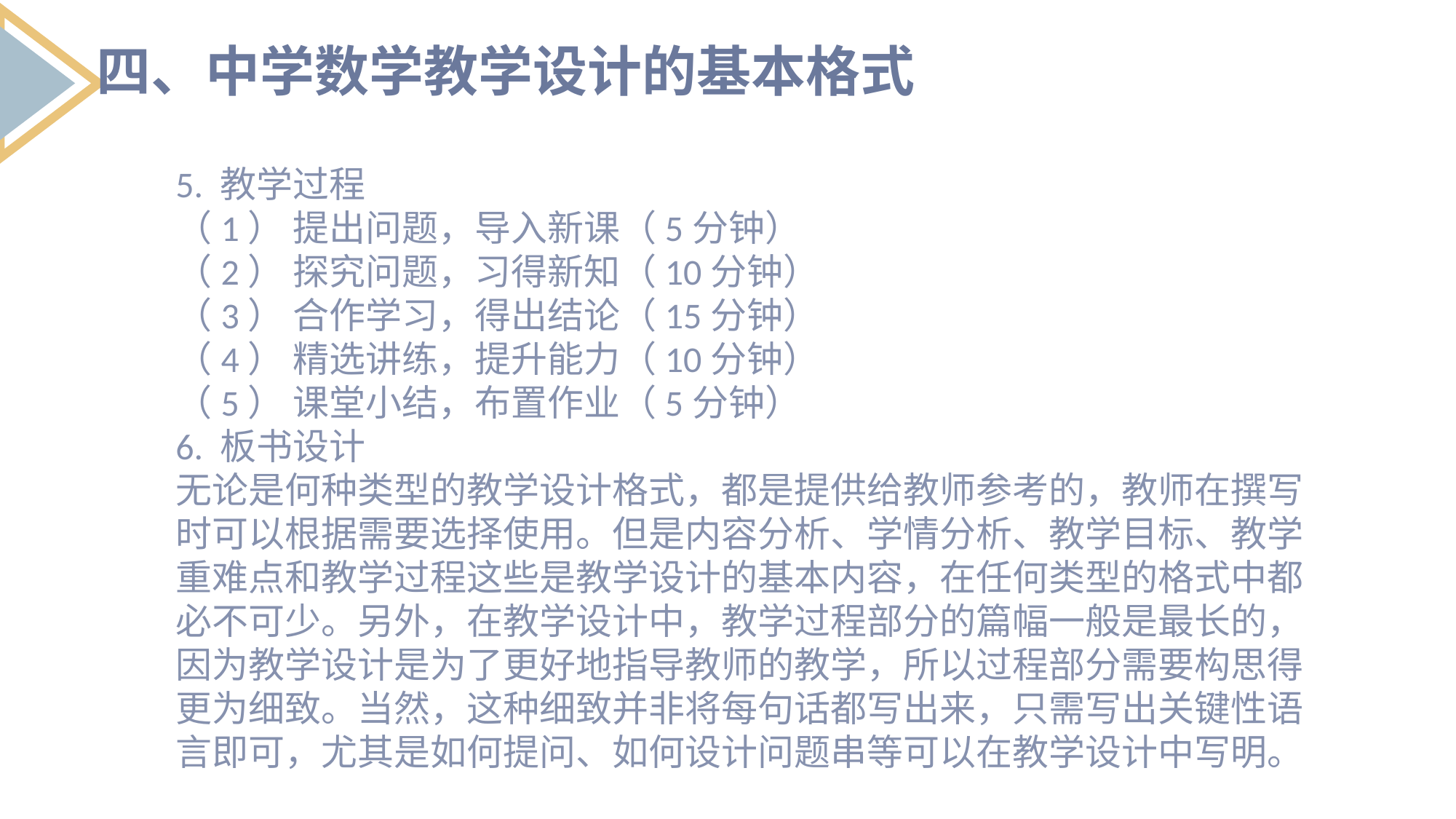

四、中学数学教学设计的基本格式

5. 教学过程
（1） 提出问题，导入新课（5分钟）
（2） 探究问题，习得新知（10分钟）
（3） 合作学习，得出结论（15分钟）
（4） 精选讲练，提升能力（10分钟）
（5） 课堂小结，布置作业（5分钟）
6. 板书设计
无论是何种类型的教学设计格式，都是提供给教师参考的，教师在撰写时可以根据需要选择使用。但是内容分析、学情分析、教学目标、教学重难点和教学过程这些是教学设计的基本内容，在任何类型的格式中都必不可少。另外，在教学设计中，教学过程部分的篇幅一般是最长的，因为教学设计是为了更好地指导教师的教学，所以过程部分需要构思得更为细致。当然，这种细致并非将每句话都写出来，只需写出关键性语言即可，尤其是如何提问、如何设计问题串等可以在教学设计中写明。
列出要点